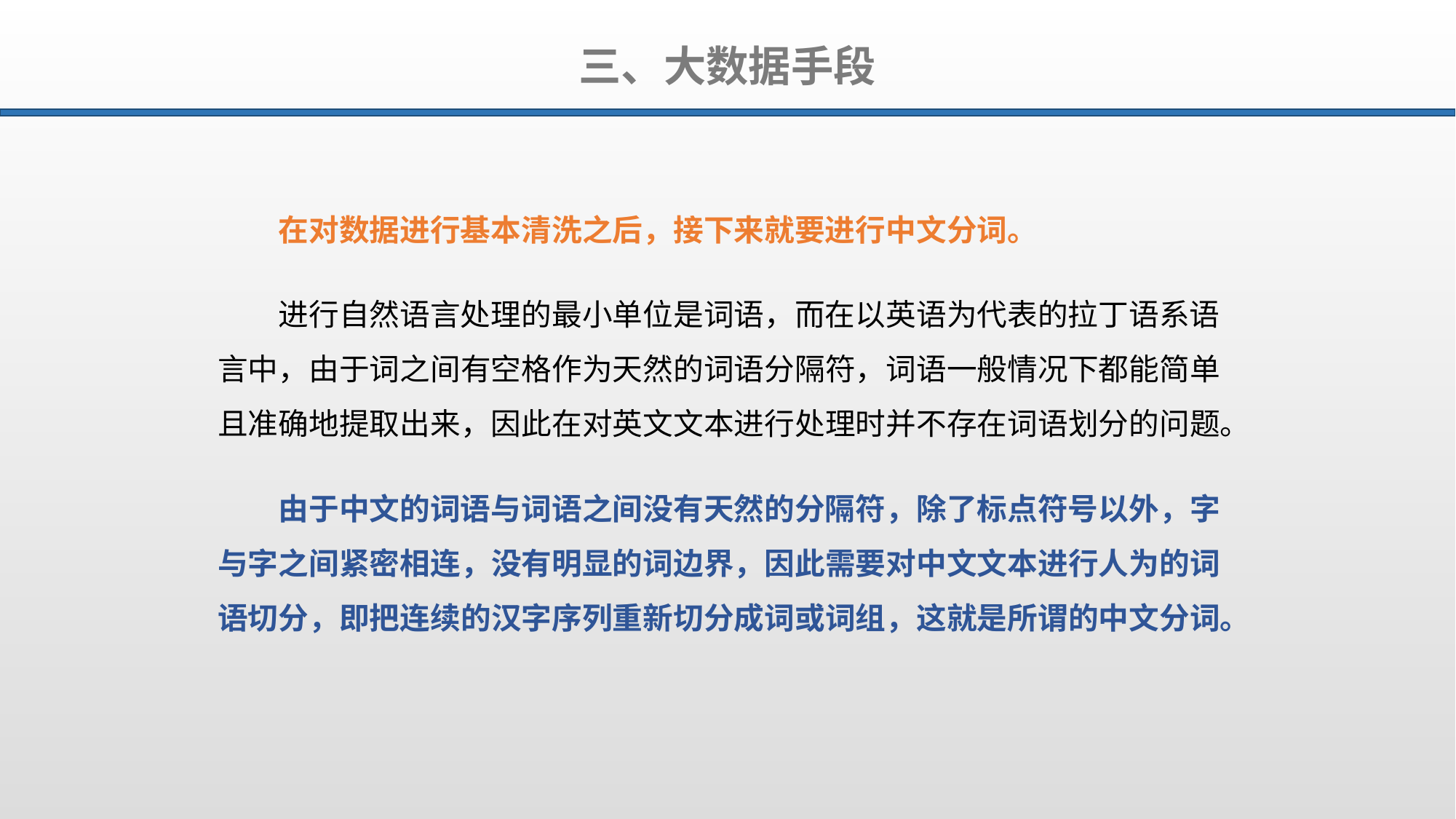

三、大数据手段

在对数据进行基本清洗之后，接下来就要进行中文分词。
进行自然语言处理的最小单位是词语，而在以英语为代表的拉丁语系语言中，由于词之间有空格作为天然的词语分隔符，词语一般情况下都能简单且准确地提取出来，因此在对英文文本进行处理时并不存在词语划分的问题。
由于中文的词语与词语之间没有天然的分隔符，除了标点符号以外，字与字之间紧密相连，没有明显的词边界，因此需要对中文文本进行人为的词语切分，即把连续的汉字序列重新切分成词或词组，这就是所谓的中文分词。